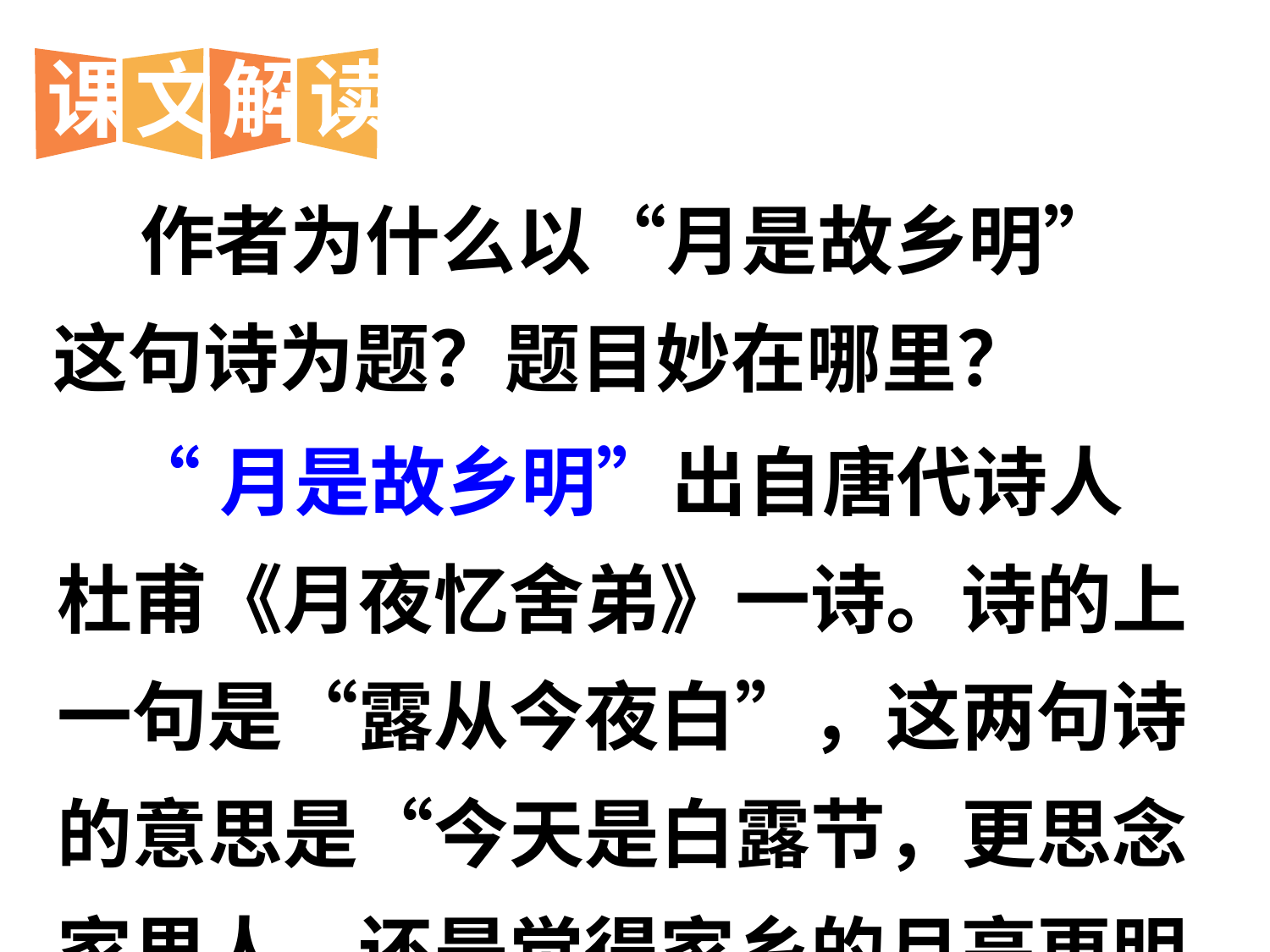

课
文
解
读
    作者为什么以“月是故乡明”这句诗为题？题目妙在哪里？
    “月是故乡明”出自唐代诗人杜甫《月夜忆舍弟》一诗。诗的上一句是“露从今夜白”，这两句诗的意思是“今天是白露节，更思念家里人，还是觉得家乡的月亮更明亮”。